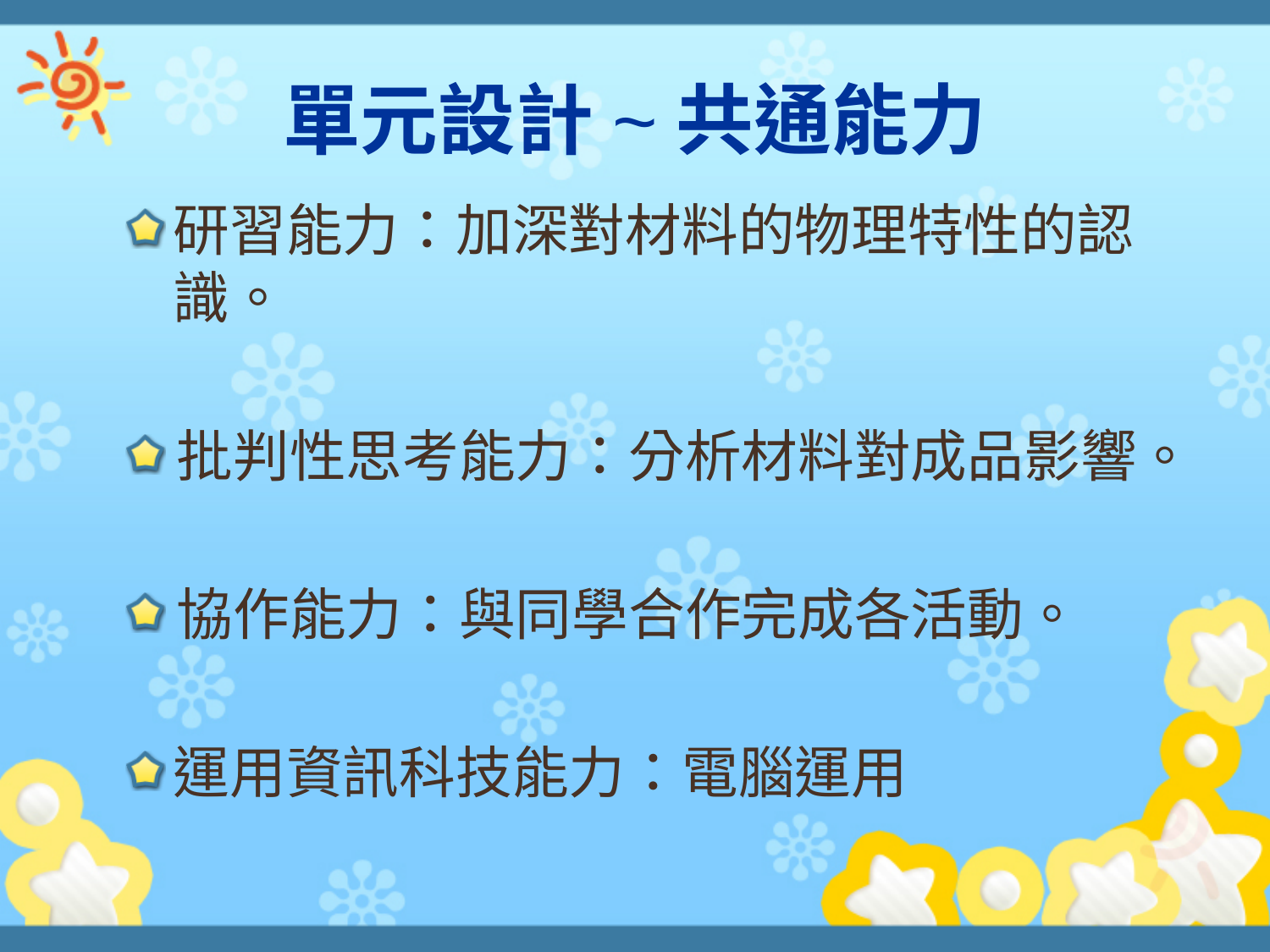

# 單元設計~共通能力
研習能力：加深對材料的物理特性的認識。

批判性思考能力：分析材料對成品影響。

協作能力：與同學合作完成各活動。

運用資訊科技能力：電腦運用